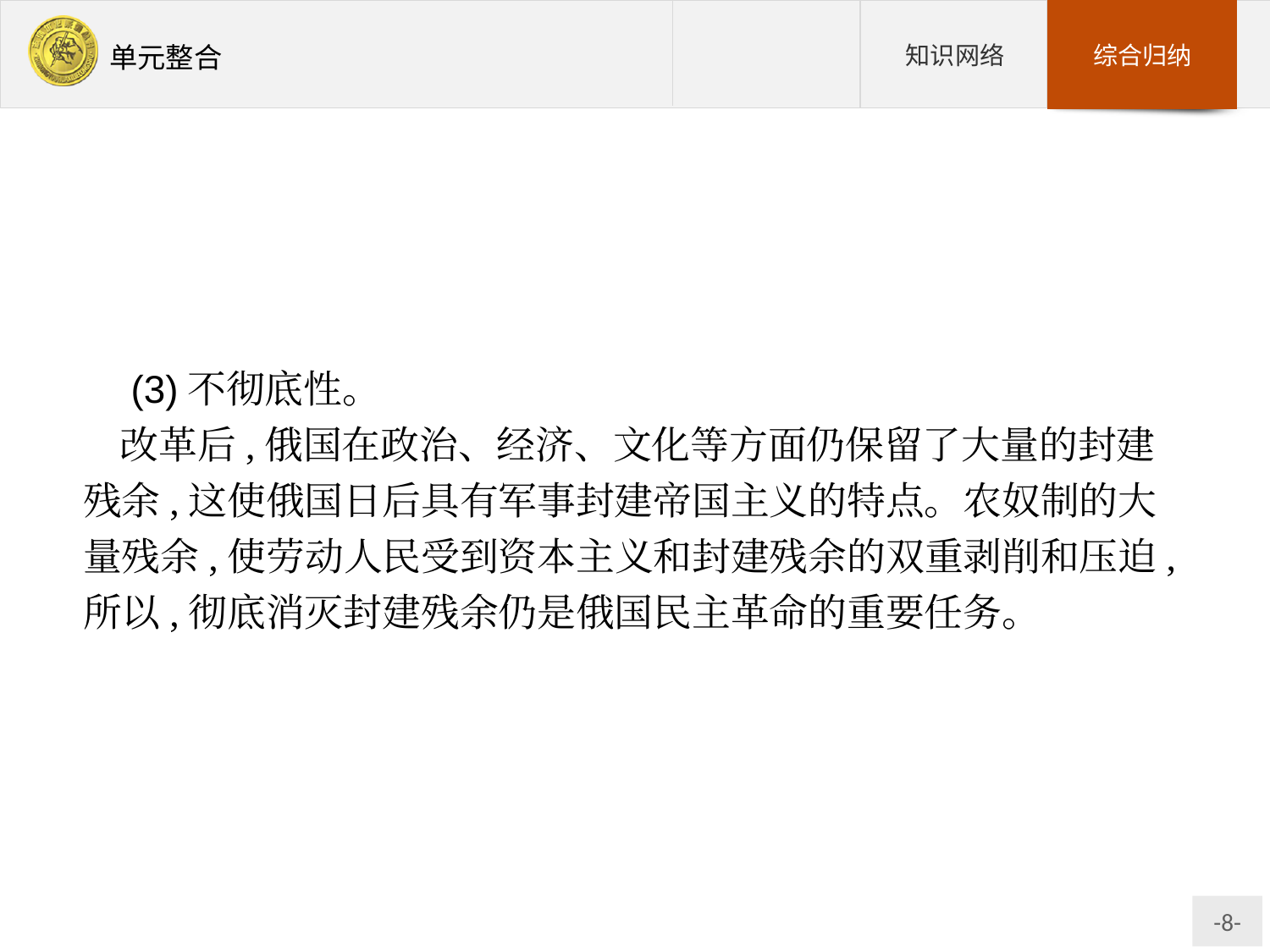

(3)不彻底性。
改革后,俄国在政治、经济、文化等方面仍保留了大量的封建残余,这使俄国日后具有军事封建帝国主义的特点。农奴制的大量残余,使劳动人民受到资本主义和封建残余的双重剥削和压迫,所以,彻底消灭封建残余仍是俄国民主革命的重要任务。